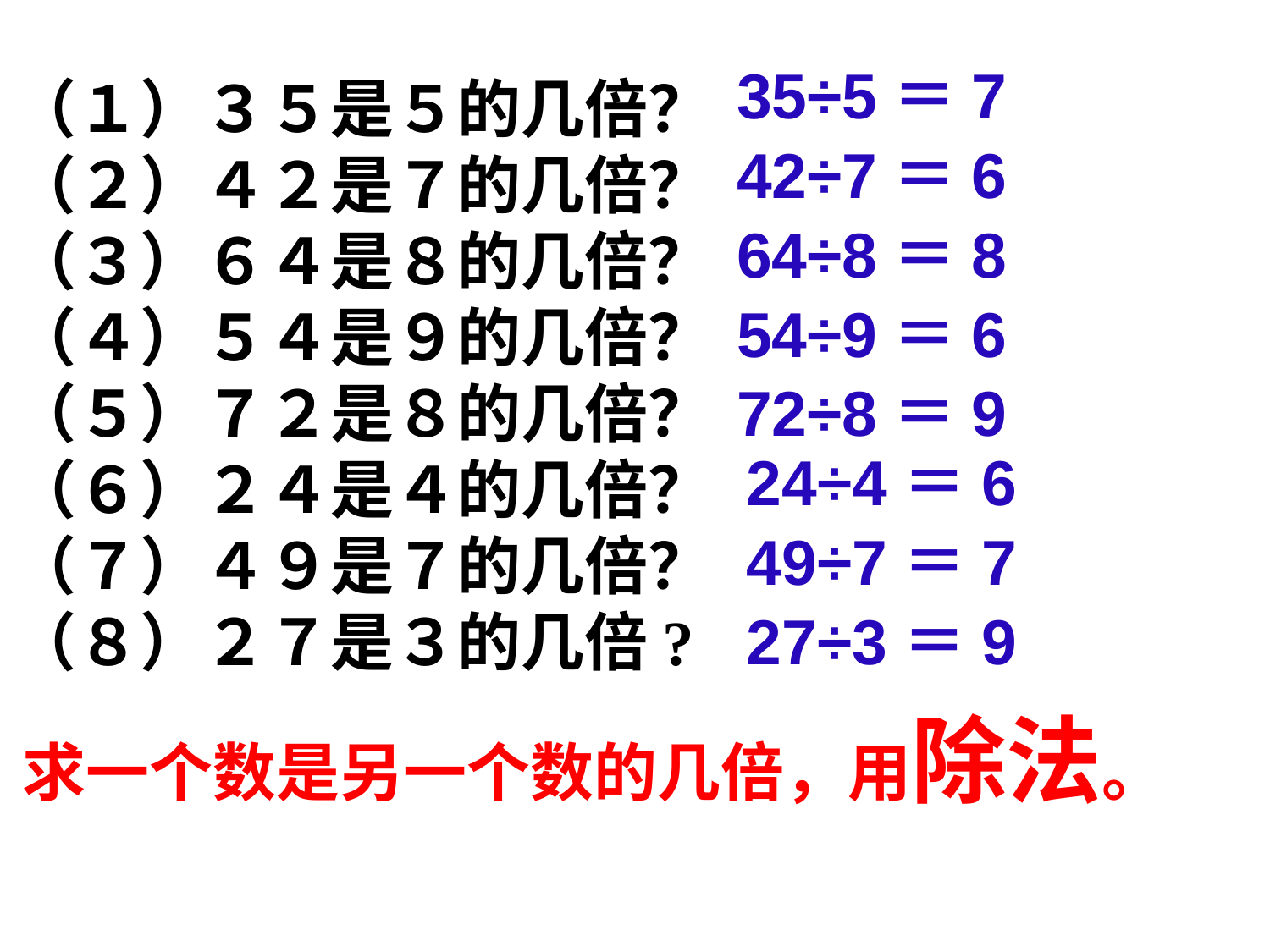

35÷5＝7
（１）３５是５的几倍？
（２）４２是７的几倍？
（３）６４是８的几倍？
（４）５４是９的几倍？
（５）７２是８的几倍？
（６）２４是４的几倍？
（７）４９是７的几倍？
（８）２７是３的几倍?
42÷7＝6
64÷8＝8
54÷9＝6
72÷8＝9
24÷4＝6
49÷7＝7
27÷3＝9
求一个数是另一个数的几倍，用除法。